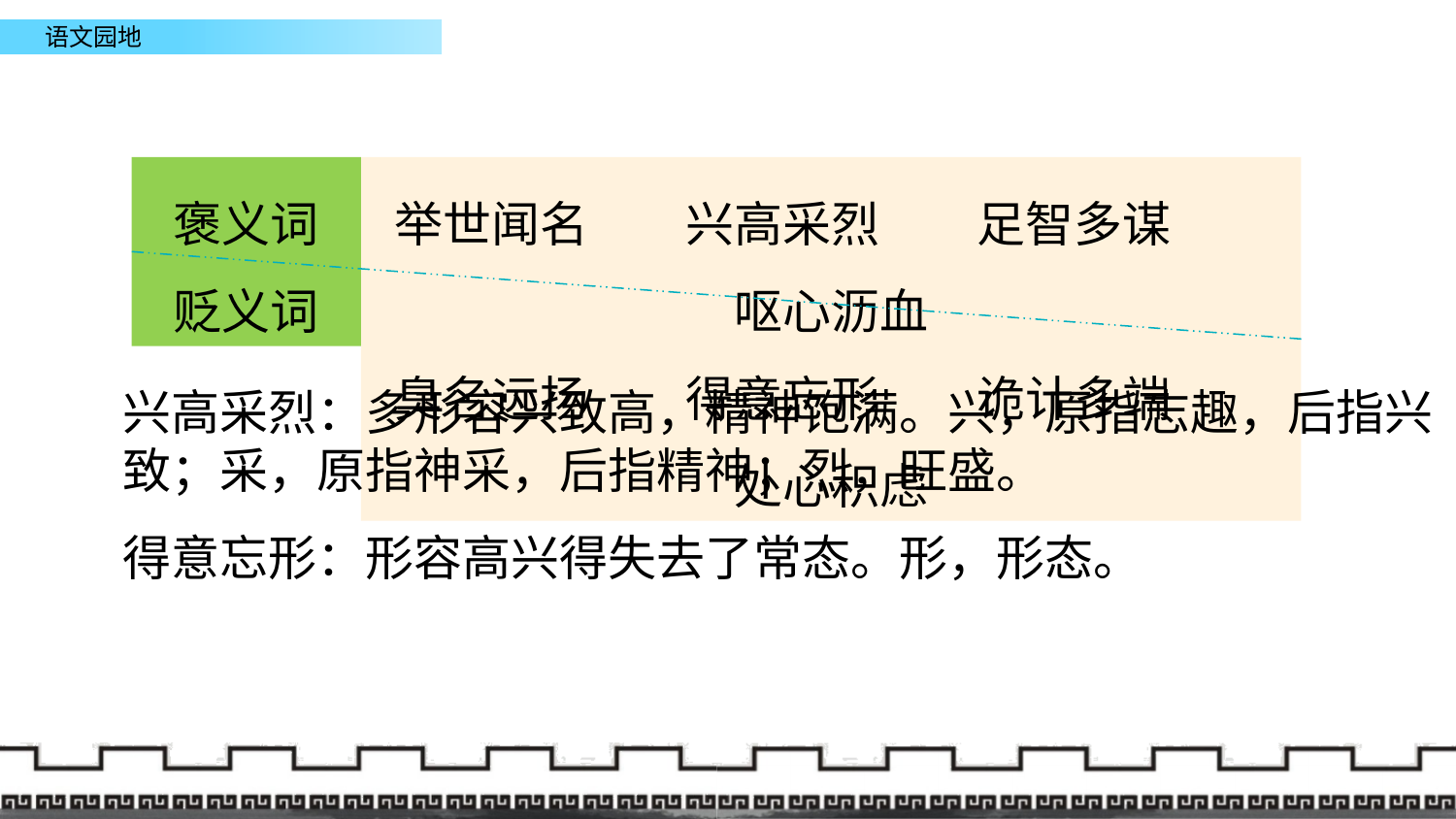

褒义词
贬义词
举世闻名	兴高采烈	足智多谋	呕心沥血
臭名远扬	得意忘形	诡计多端	处心积虑
兴高采烈：多形容兴致高，精神饱满。兴，原指志趣，后指兴致；采，原指神采，后指精神；烈，旺盛。
得意忘形：形容高兴得失去了常态。形，形态。